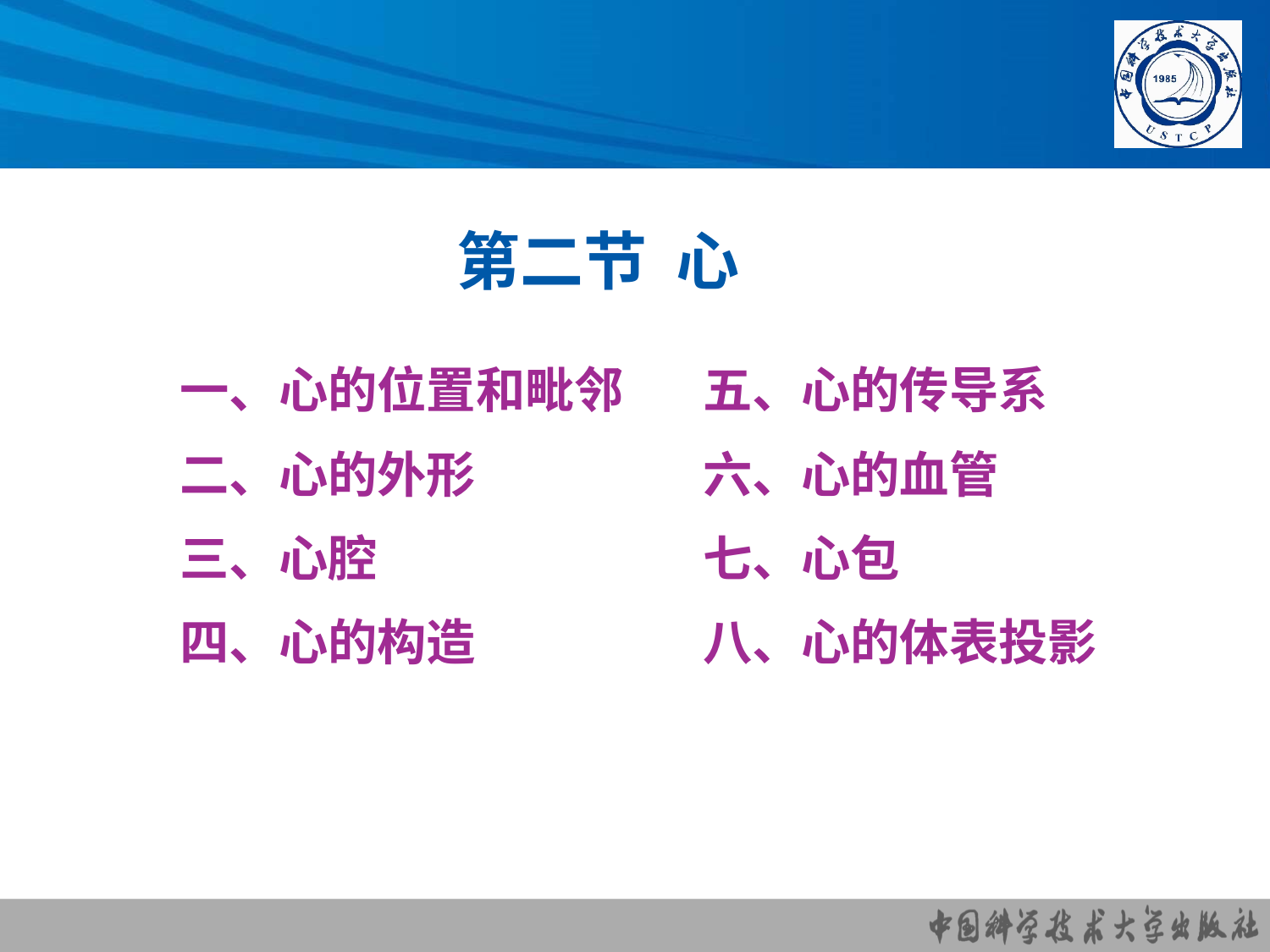

# 第二节  心
一、心的位置和毗邻
二、心的外形
三、心腔
四、心的构造

    五、心的传导系
    六、心的血管
    七、心包
    八、心的体表投影